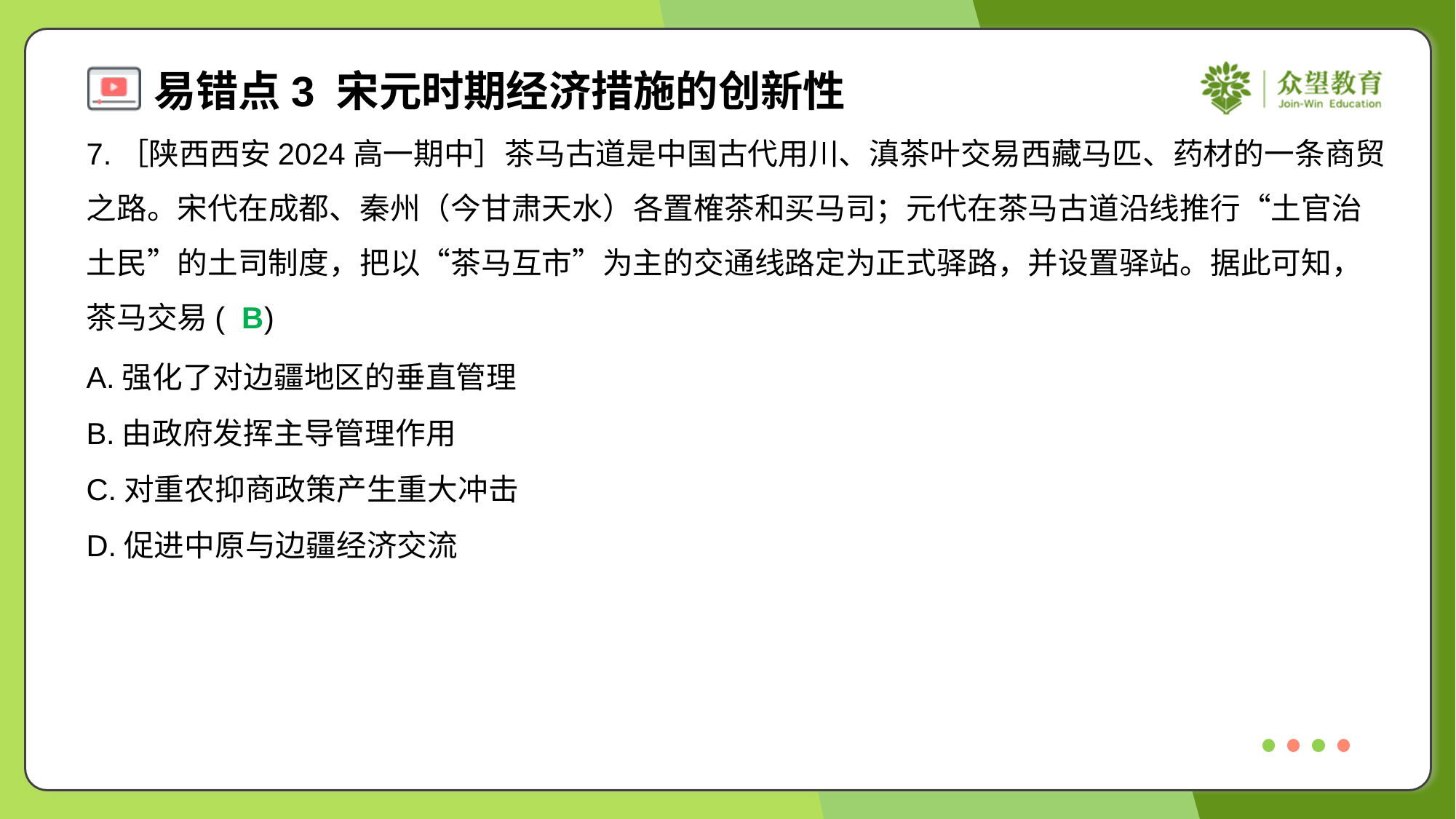

7.［陕西西安2024高一期中］茶马古道是中国古代用川、滇茶叶交易西藏马匹、药材的一条商贸
之路。宋代在成都、秦州（今甘肃天水）各置榷茶和买马司；元代在茶马古道沿线推行“土官治
土民”的土司制度，把以“茶马互市”为主的交通线路定为正式驿路，并设置驿站。据此可知，
茶马交易(     )
B
A.强化了对边疆地区的垂直管理
B.由政府发挥主导管理作用
C.对重农抑商政策产生重大冲击
D.促进中原与边疆经济交流